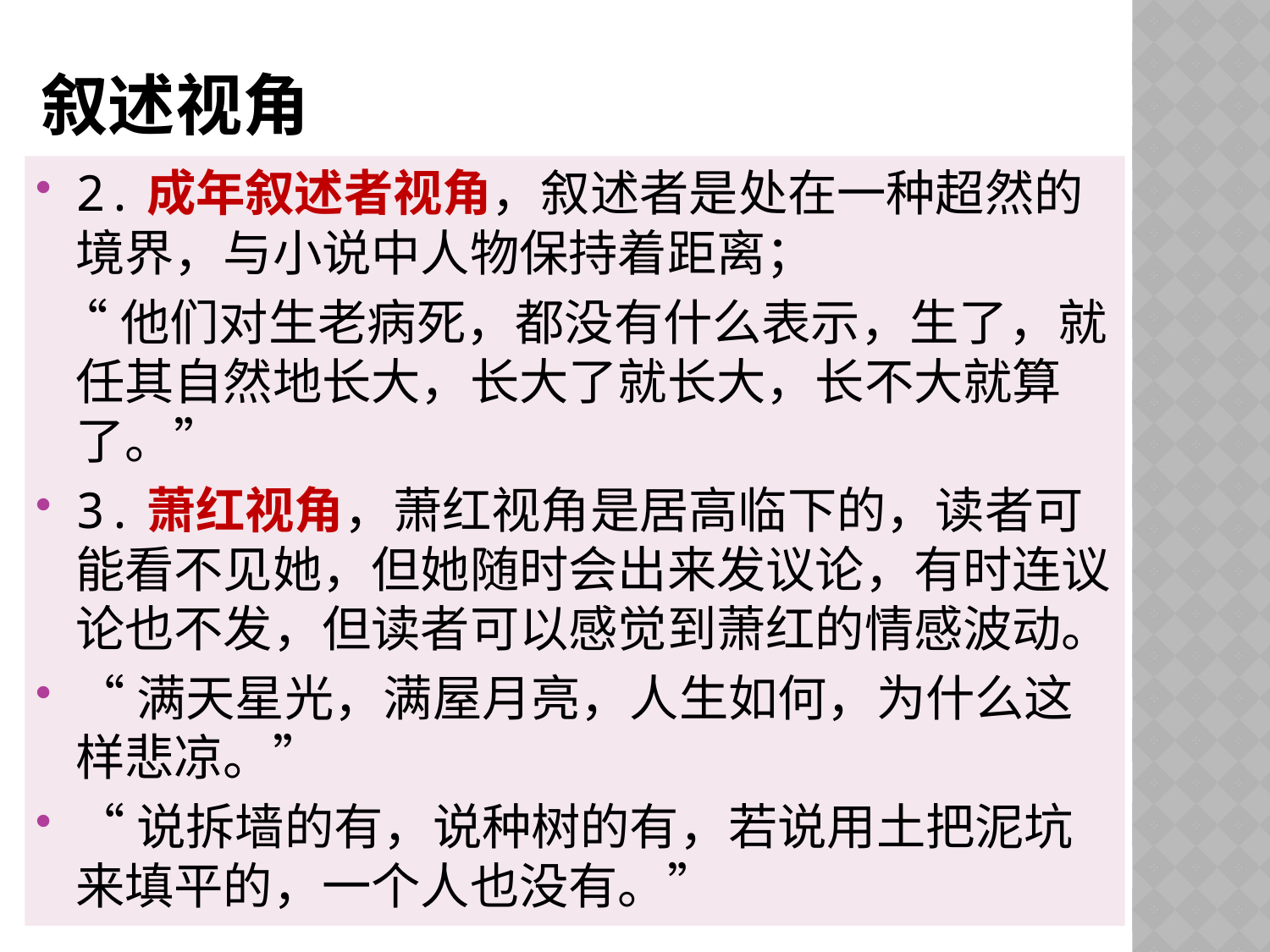

# 叙述视角
2.成年叙述者视角，叙述者是处在一种超然的境界，与小说中人物保持着距离；
  “他们对生老病死，都没有什么表示，生了，就任其自然地长大，长大了就长大，长不大就算了。”
3.萧红视角，萧红视角是居高临下的，读者可能看不见她，但她随时会出来发议论，有时连议论也不发，但读者可以感觉到萧红的情感波动。
“满天星光，满屋月亮，人生如何，为什么这样悲凉。”
“说拆墙的有，说种树的有，若说用土把泥坑来填平的，一个人也没有。”